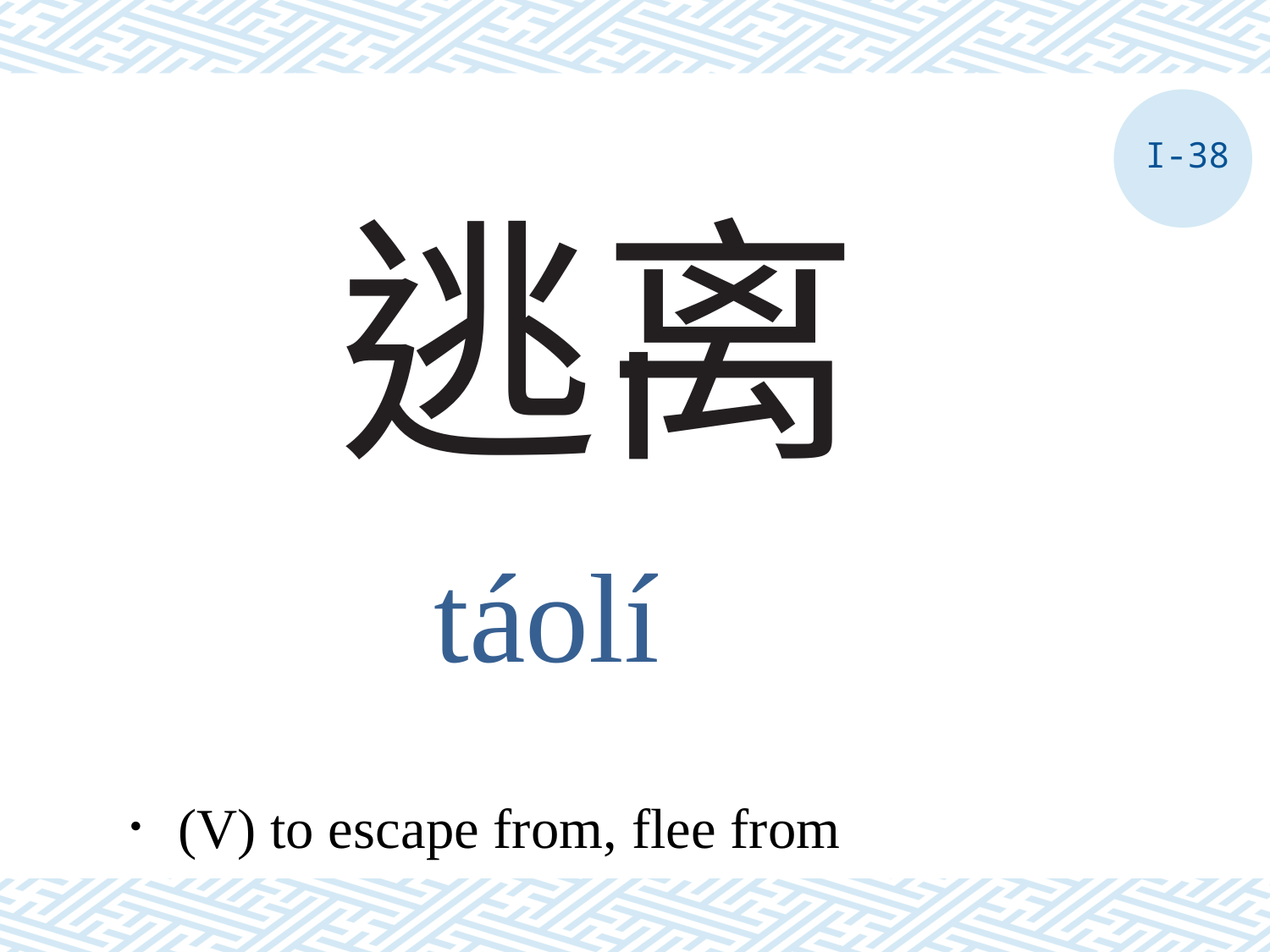

I-38

# 逃离
táolí
．(V) to escape from, flee from